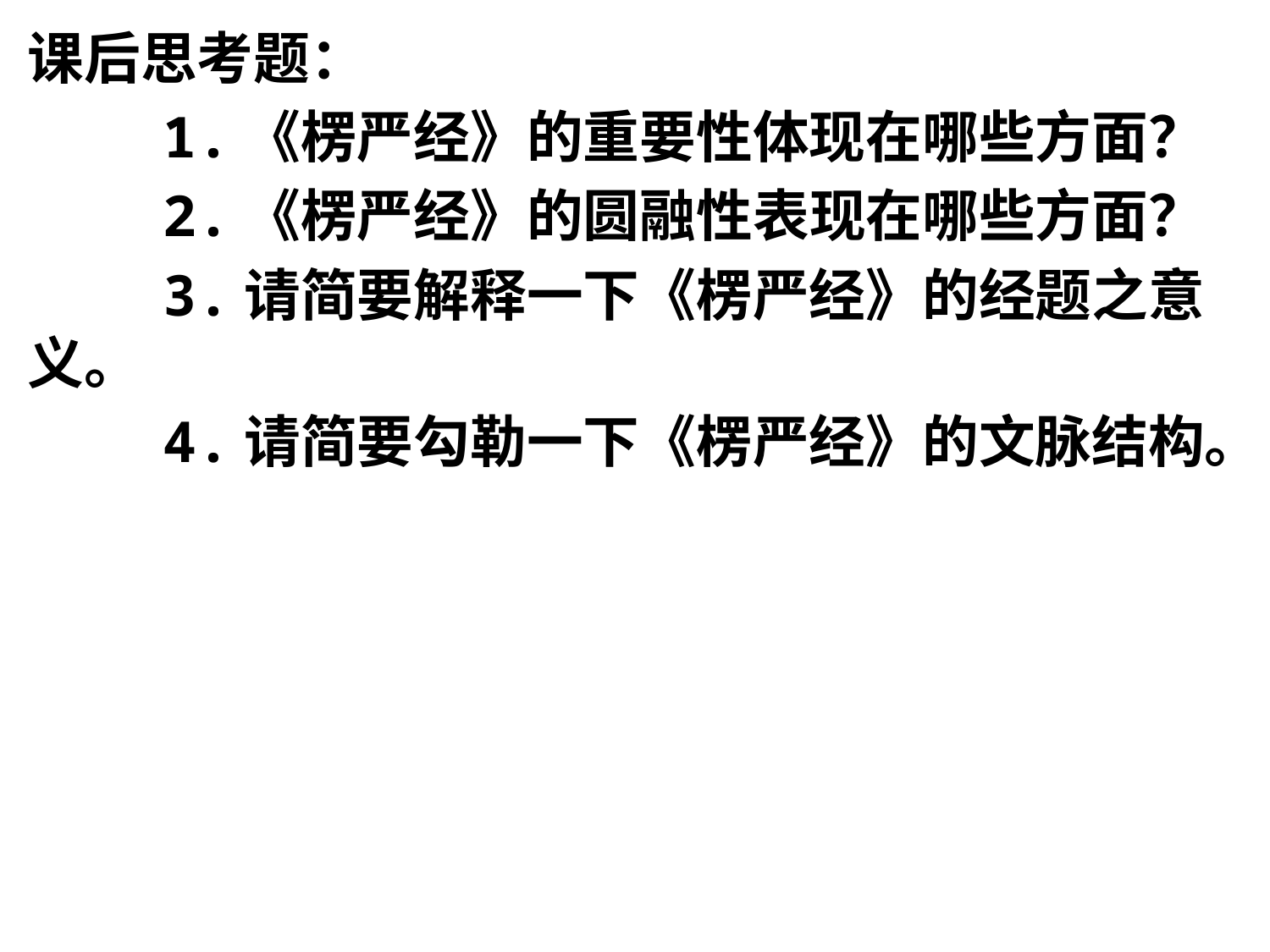

课后思考题：
    1.《楞严经》的重要性体现在哪些方面？
    2.《楞严经》的圆融性表现在哪些方面？
    3.请简要解释一下《楞严经》的经题之意义。
    4.请简要勾勒一下《楞严经》的文脉结构。